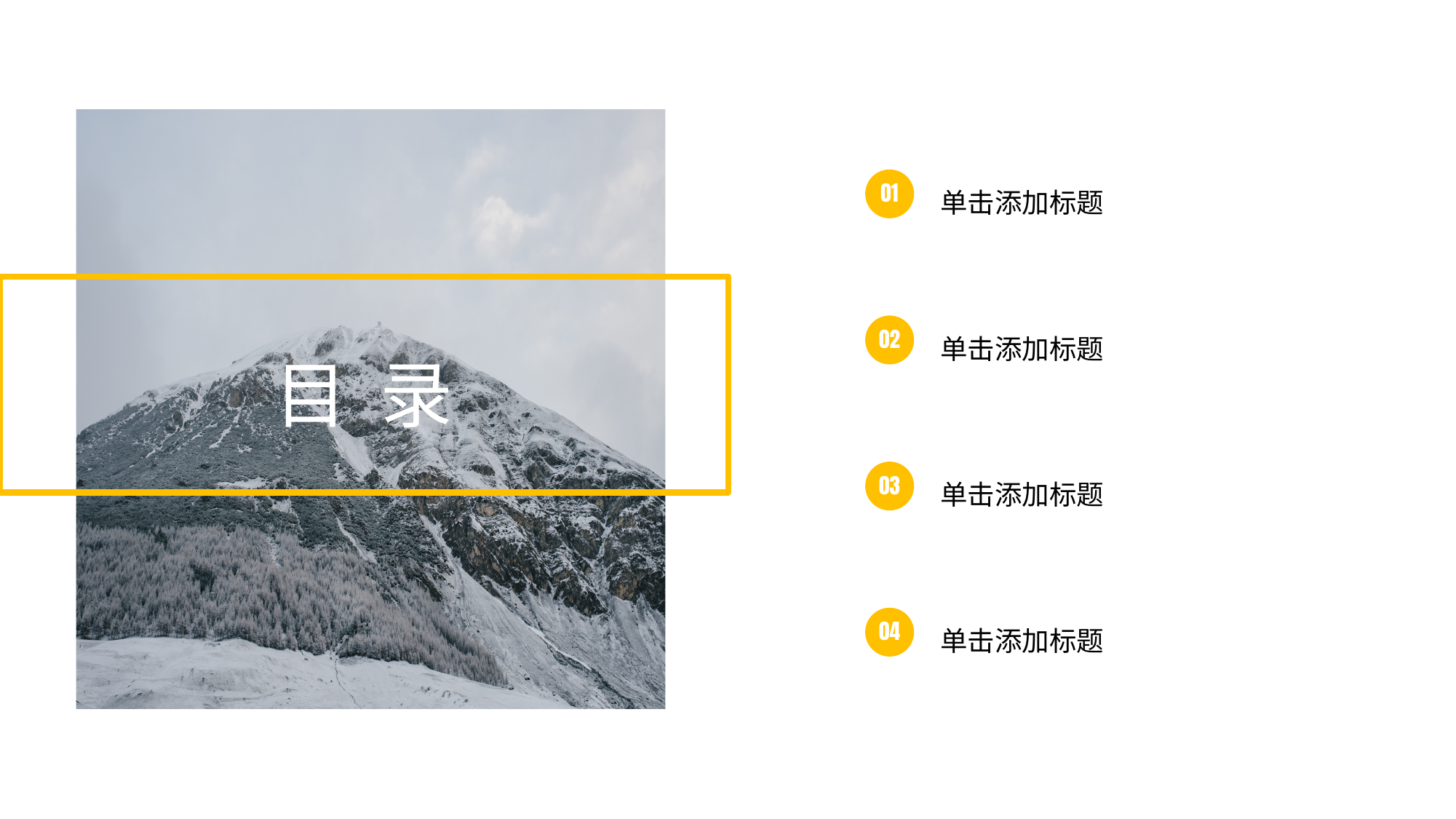

单击添加标题
01

单击添加标题
02
目  录
单击添加标题
03
单击添加标题
04